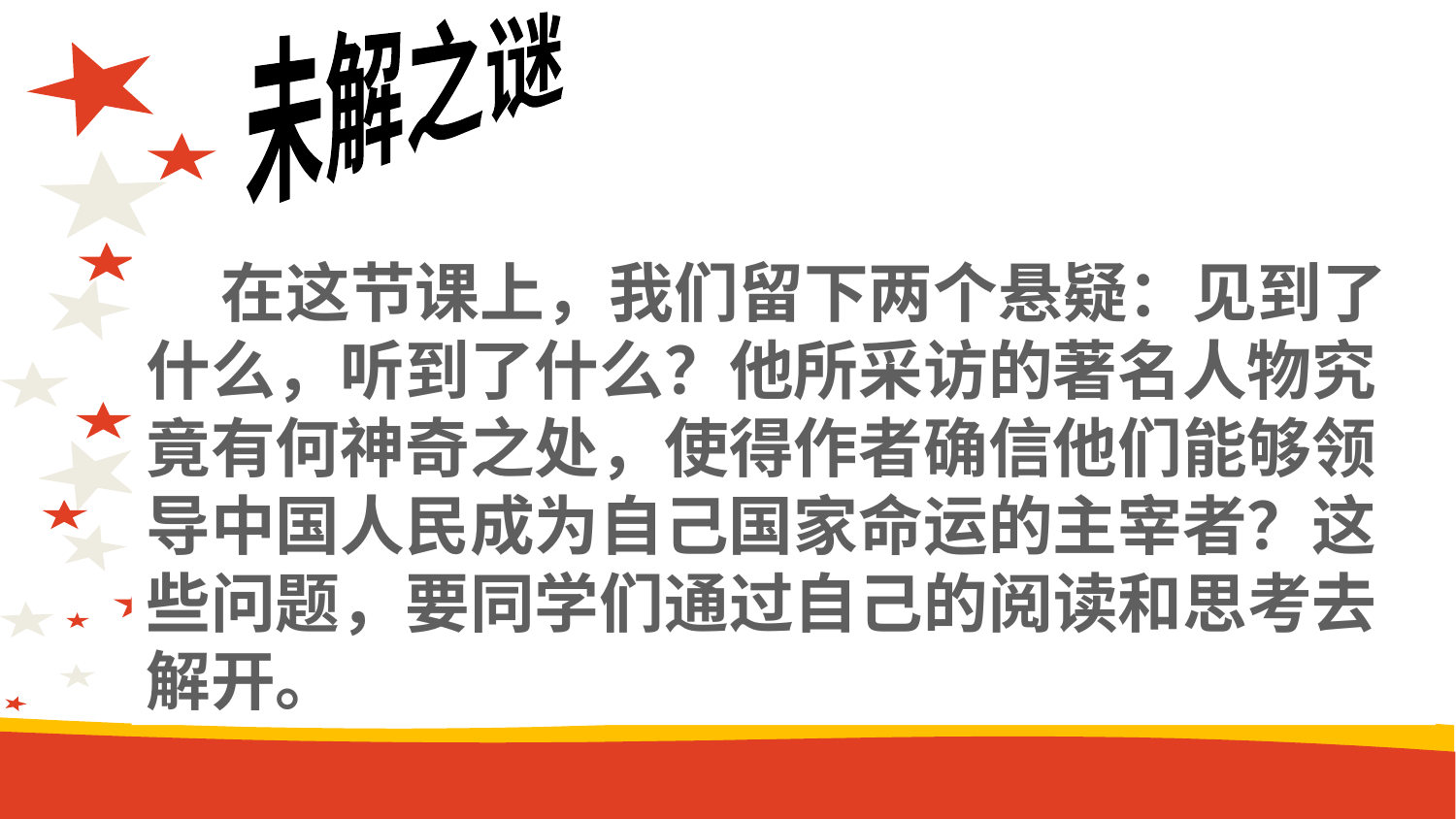

未解之谜
    在这节课上，我们留下两个悬疑：见到了什么，听到了什么？他所采访的著名人物究竟有何神奇之处，使得作者确信他们能够领导中国人民成为自己国家命运的主宰者？这些问题，要同学们通过自己的阅读和思考去解开。